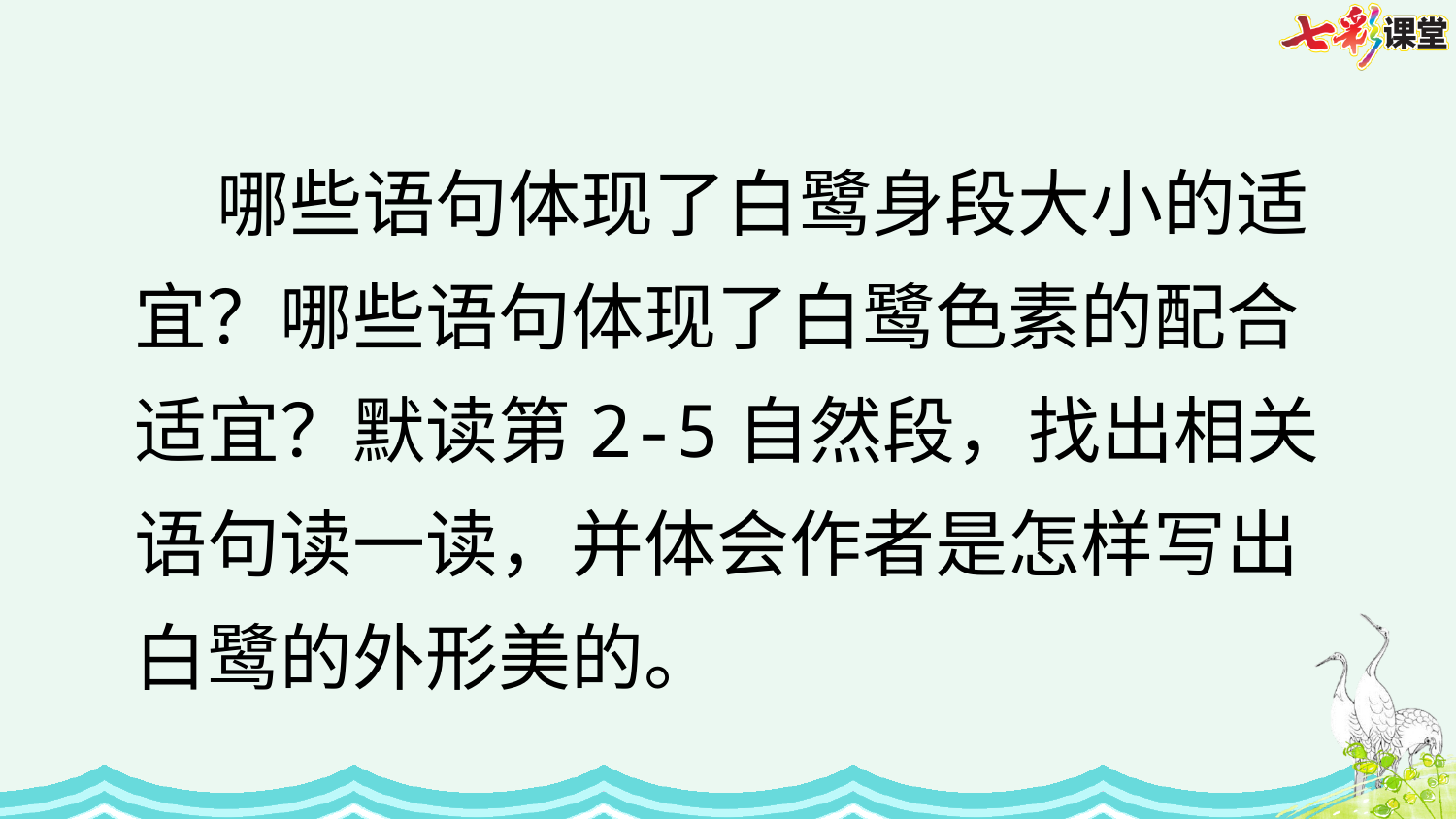

哪些语句体现了白鹭身段大小的适宜？哪些语句体现了白鹭色素的配合适宜？默读第2-5自然段，找出相关语句读一读，并体会作者是怎样写出白鹭的外形美的。